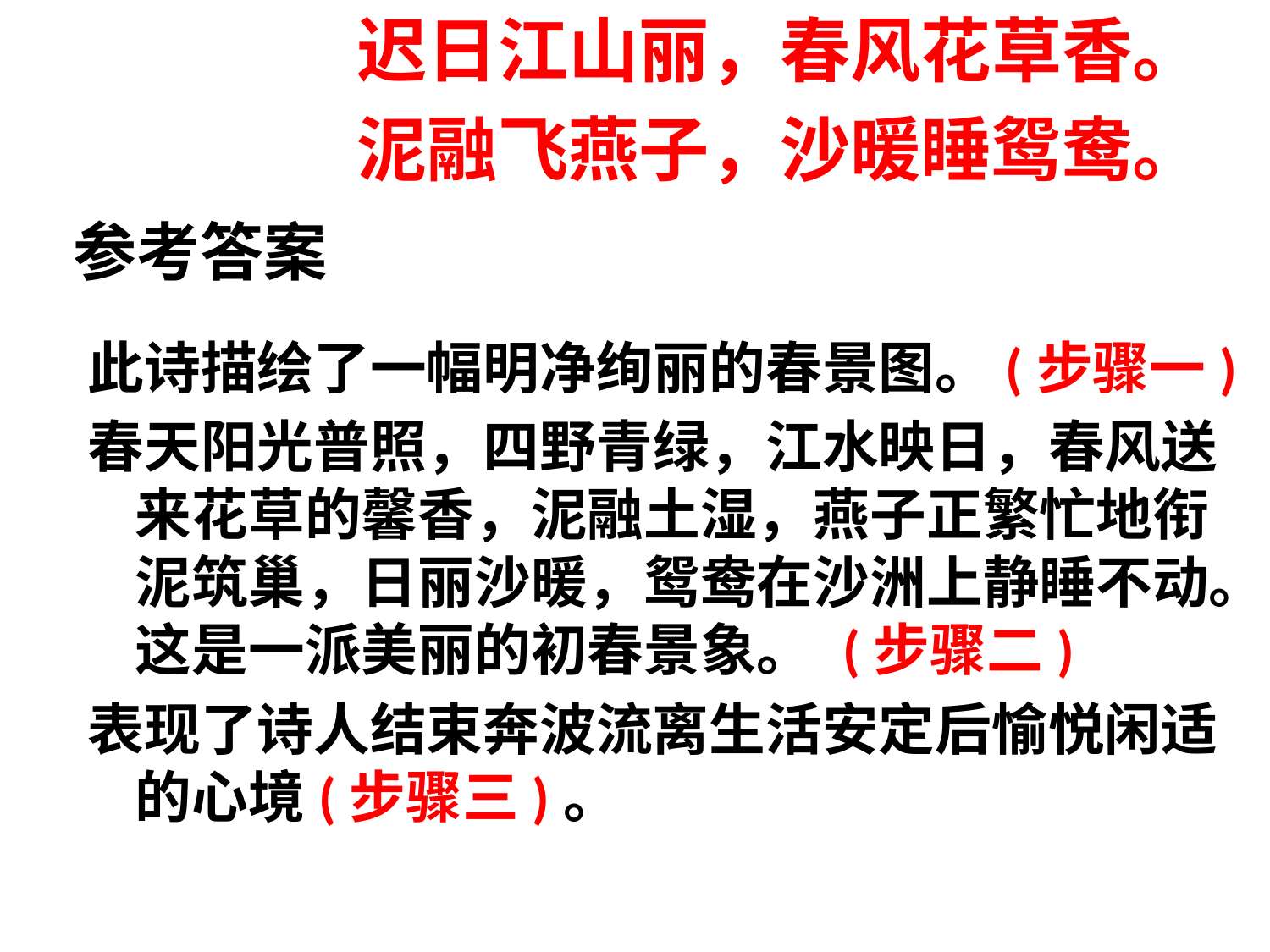

迟日江山丽，春风花草香。
泥融飞燕子，沙暖睡鸳鸯。
参考答案
此诗描绘了一幅明净绚丽的春景图。(步骤一)
春天阳光普照，四野青绿，江水映日，春风送来花草的馨香，泥融土湿，燕子正繁忙地衔泥筑巢，日丽沙暖，鸳鸯在沙洲上静睡不动。这是一派美丽的初春景象。 (步骤二)
表现了诗人结束奔波流离生活安定后愉悦闲适的心境(步骤三)。